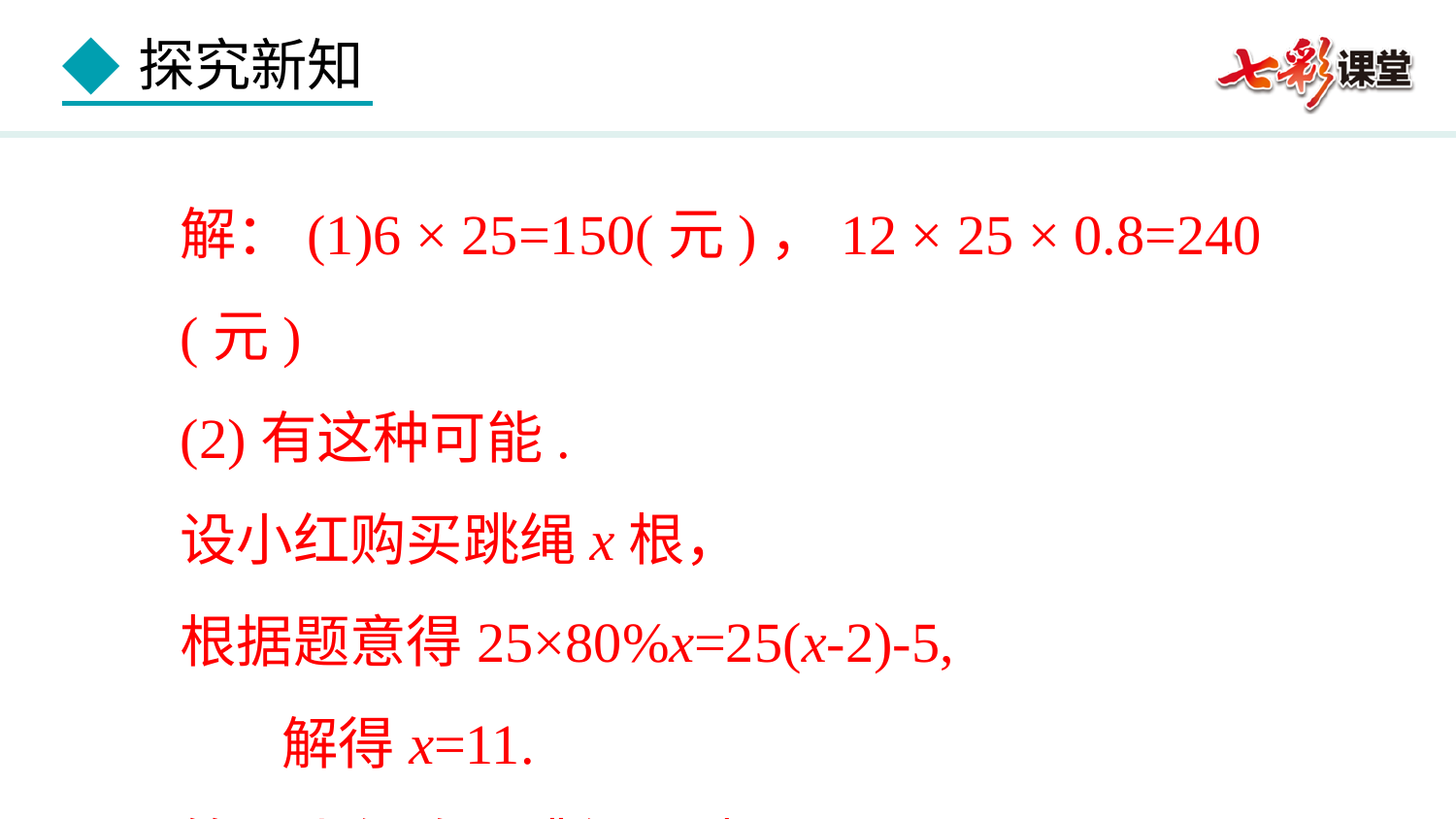

解：(1)6 × 25=150(元)，12 × 25 × 0.8=240(元)
(2)有这种可能.
设小红购买跳绳x根，
根据题意得25×80%x=25(x-2)-5,
       解得x=11.
答：小红购买跳绳11根.